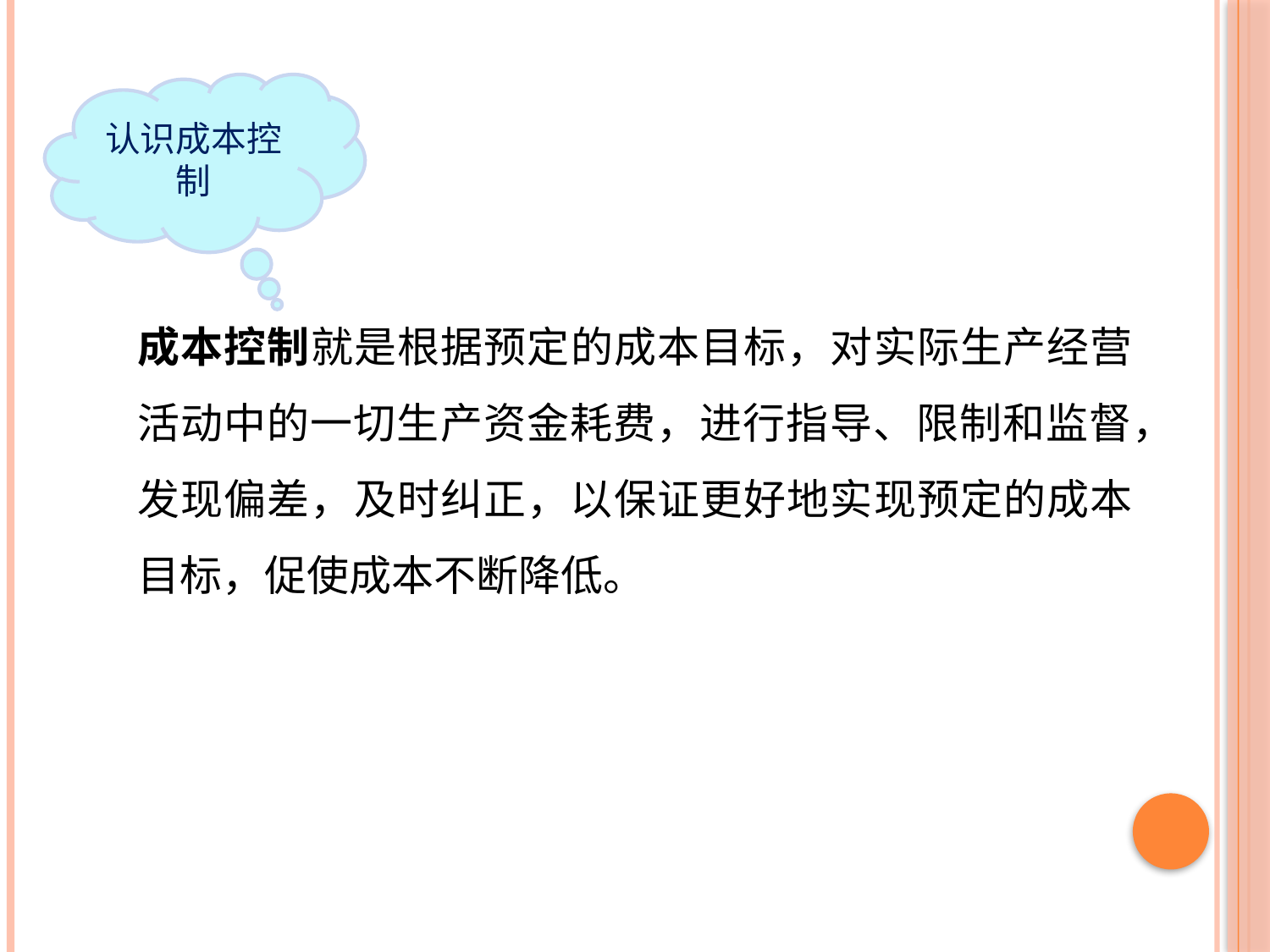

认识成本控制
成本控制就是根据预定的成本目标，对实际生产经营活动中的一切生产资金耗费，进行指导、限制和监督，发现偏差，及时纠正，以保证更好地实现预定的成本目标，促使成本不断降低。